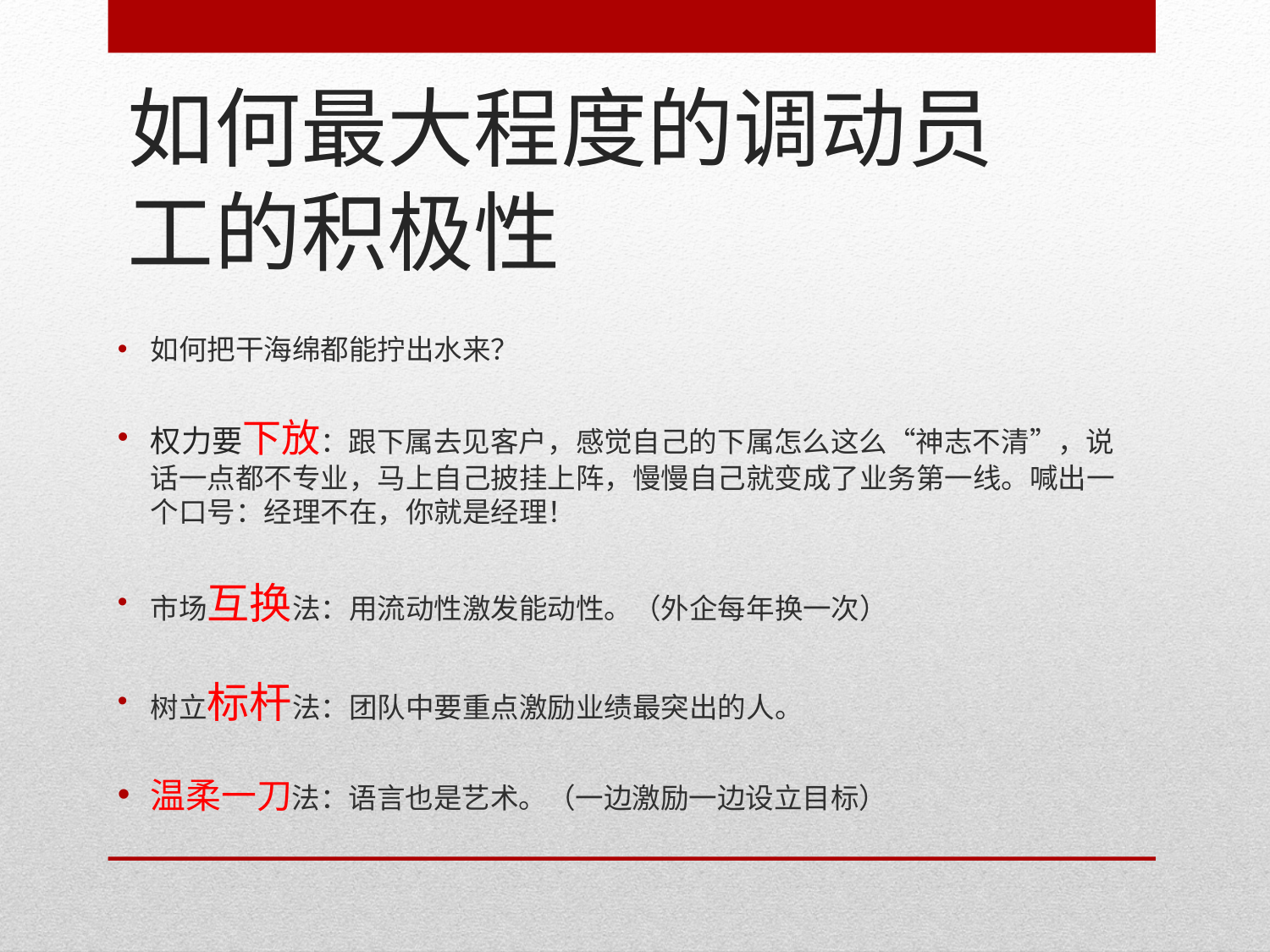

# 如何最大程度的调动员工的积极性

如何把干海绵都能拧出水来？

权力要下放：跟下属去见客户，感觉自己的下属怎么这么“神志不清”，说话一点都不专业，马上自己披挂上阵，慢慢自己就变成了业务第一线。喊出一个口号：经理不在，你就是经理！

市场互换法：用流动性激发能动性。（外企每年换一次）

树立标杆法：团队中要重点激励业绩最突出的人。

温柔一刀法：语言也是艺术。（一边激励一边设立目标）